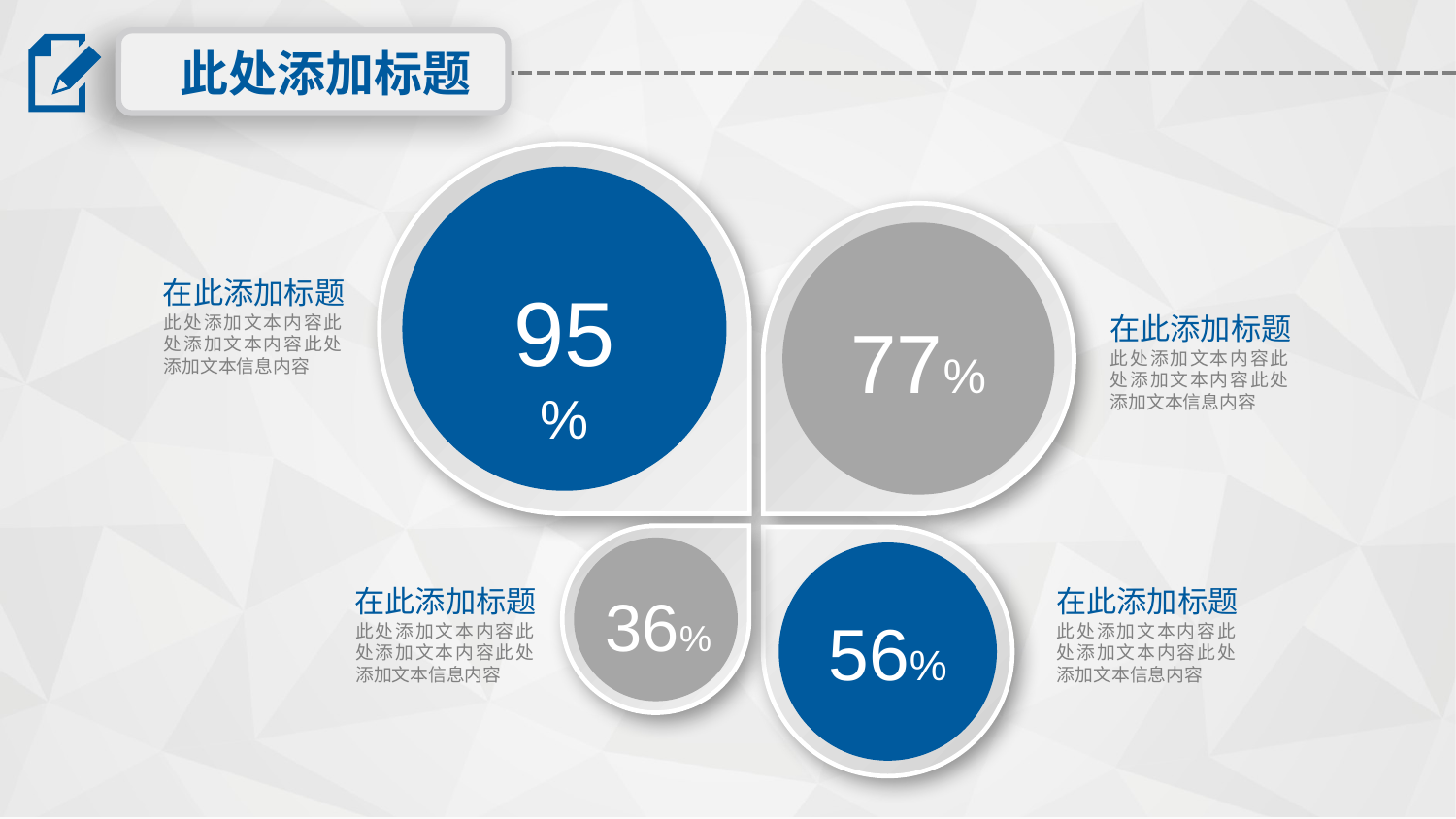

此处添加标题

95%

77%
在此添加标题
此处添加文本内容此处添加文本内容此处添加文本信息内容
在此添加标题
此处添加文本内容此处添加文本内容此处添加文本信息内容

36%

56%
在此添加标题
此处添加文本内容此处添加文本内容此处添加文本信息内容
在此添加标题
此处添加文本内容此处添加文本内容此处添加文本信息内容